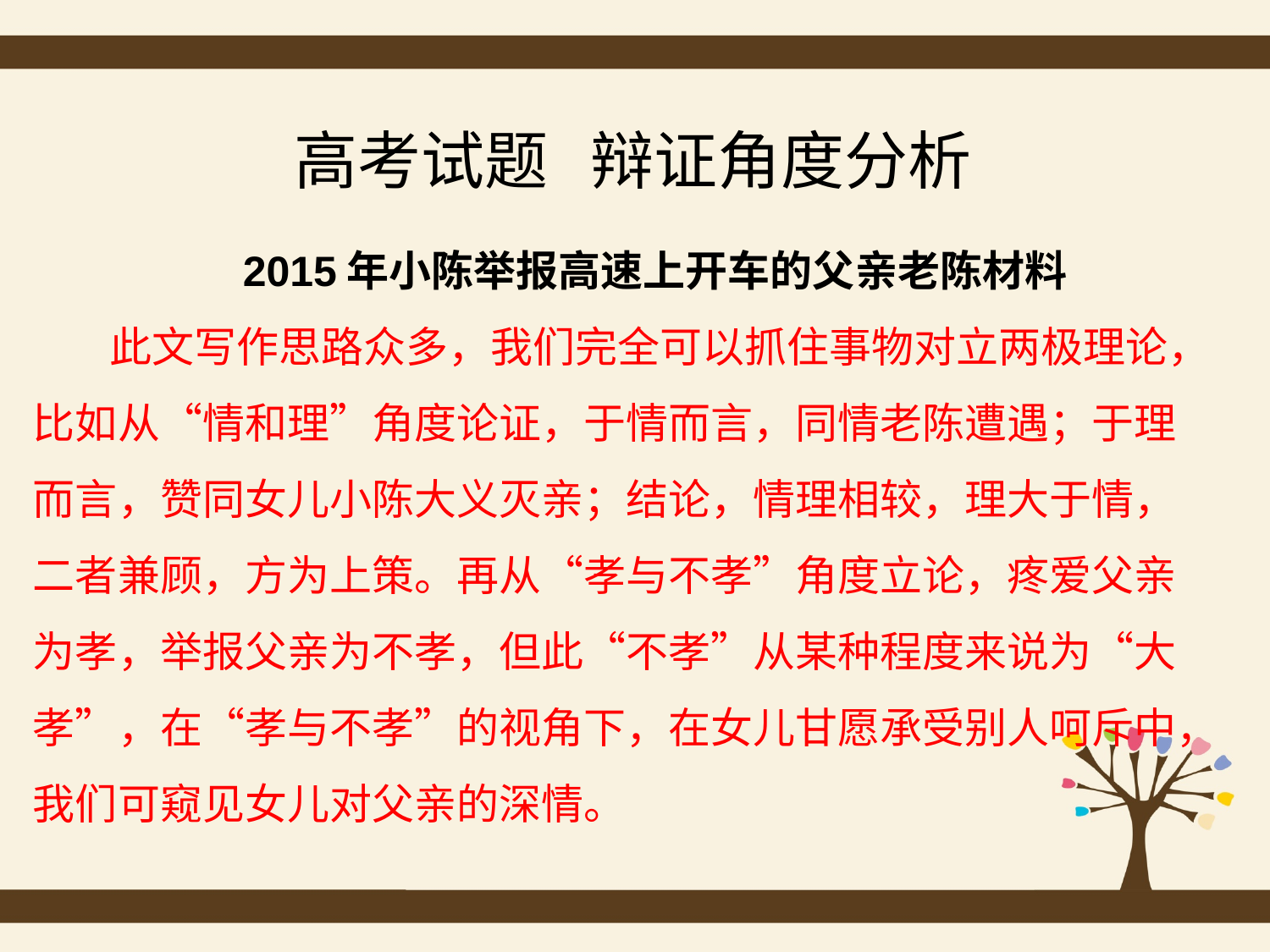

高考试题   辩证角度分析
      2015年小陈举报高速上开车的父亲老陈材料
       此文写作思路众多，我们完全可以抓住事物对立两极理论，比如从“情和理”角度论证，于情而言，同情老陈遭遇；于理而言，赞同女儿小陈大义灭亲；结论，情理相较，理大于情，二者兼顾，方为上策。再从“孝与不孝”角度立论，疼爱父亲为孝，举报父亲为不孝，但此“不孝”从某种程度来说为“大孝”，在“孝与不孝”的视角下，在女儿甘愿承受别人呵斥中，我们可窥见女儿对父亲的深情。